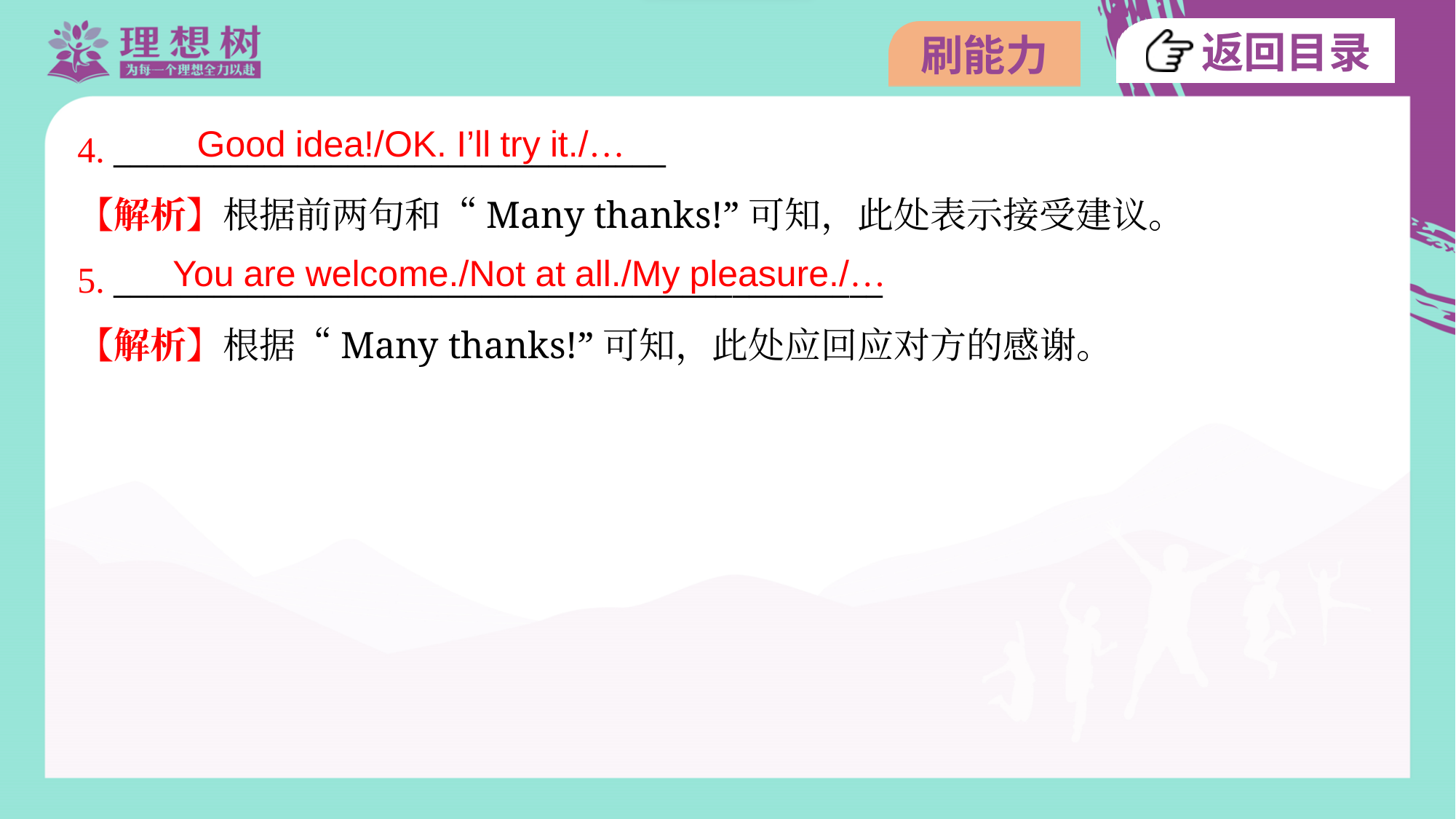

Good idea!/OK. I’ll try it./…
4. _________________________________
【解析】根据前两句和“Many thanks!”可知，此处表示接受建议。
You are welcome./Not at all./My pleasure./…
5. ______________________________________________
【解析】根据“Many thanks!”可知，此处应回应对方的感谢。